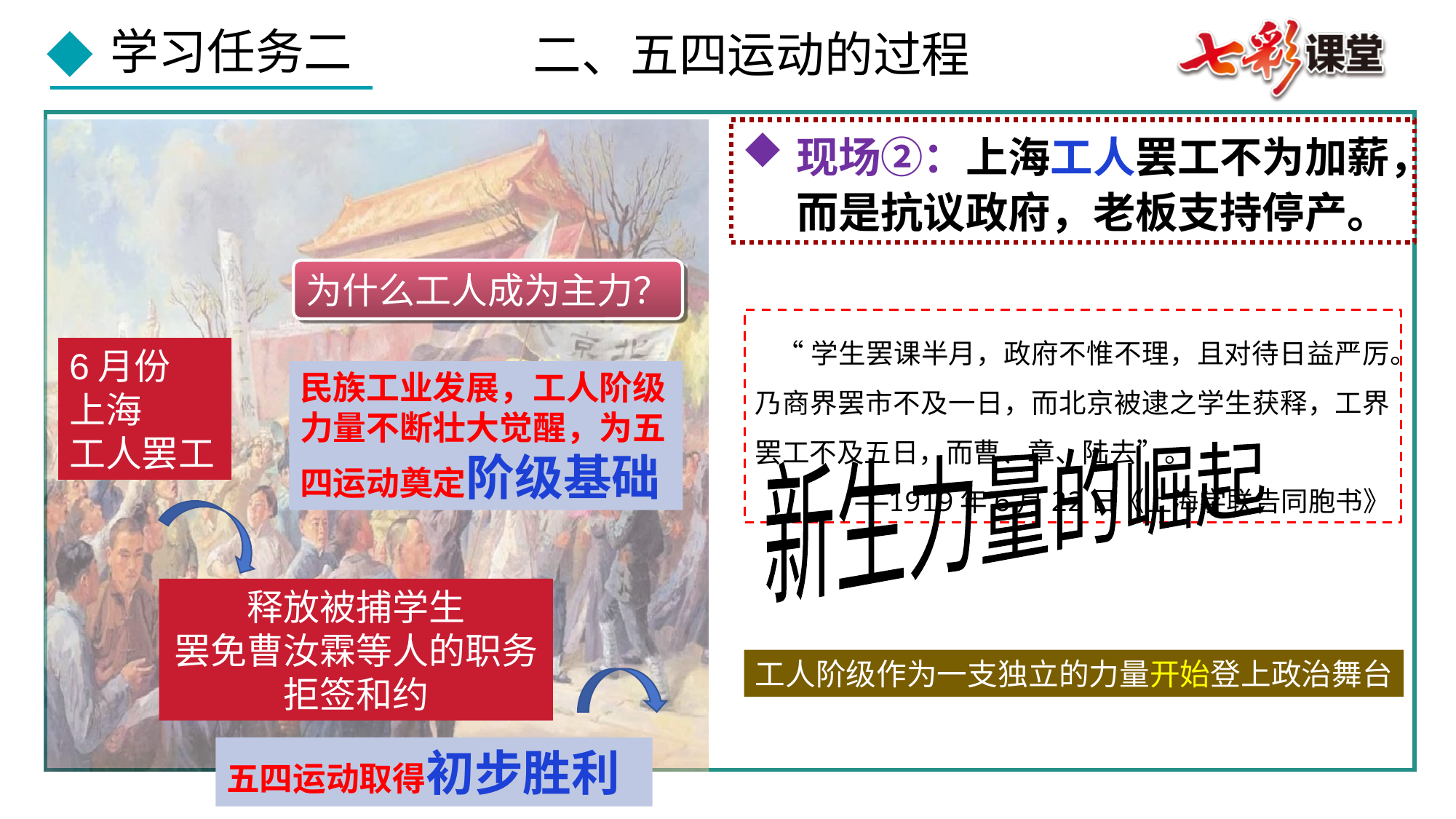

二、五四运动的过程

现场②：上海工人罢工不为加薪，而是抗议政府，老板支持停产。
为什么工人成为主力？
   “学生罢课半月，政府不惟不理，且对待日益严厉。乃商界罢市不及一日，而北京被逮之学生获释，工界罢工不及五日，而曹、章、陆去”。
——1919年6月22日《上海学联告同胞书》
6月份
上海
工人罢工
民族工业发展，工人阶级力量不断壮大觉醒，为五四运动奠定阶级基础
新生力量的崛起

释放被捕学生
罢免曹汝霖等人的职务
拒签和约
工人阶级作为一支独立的力量开始登上政治舞台

五四运动取得初步胜利